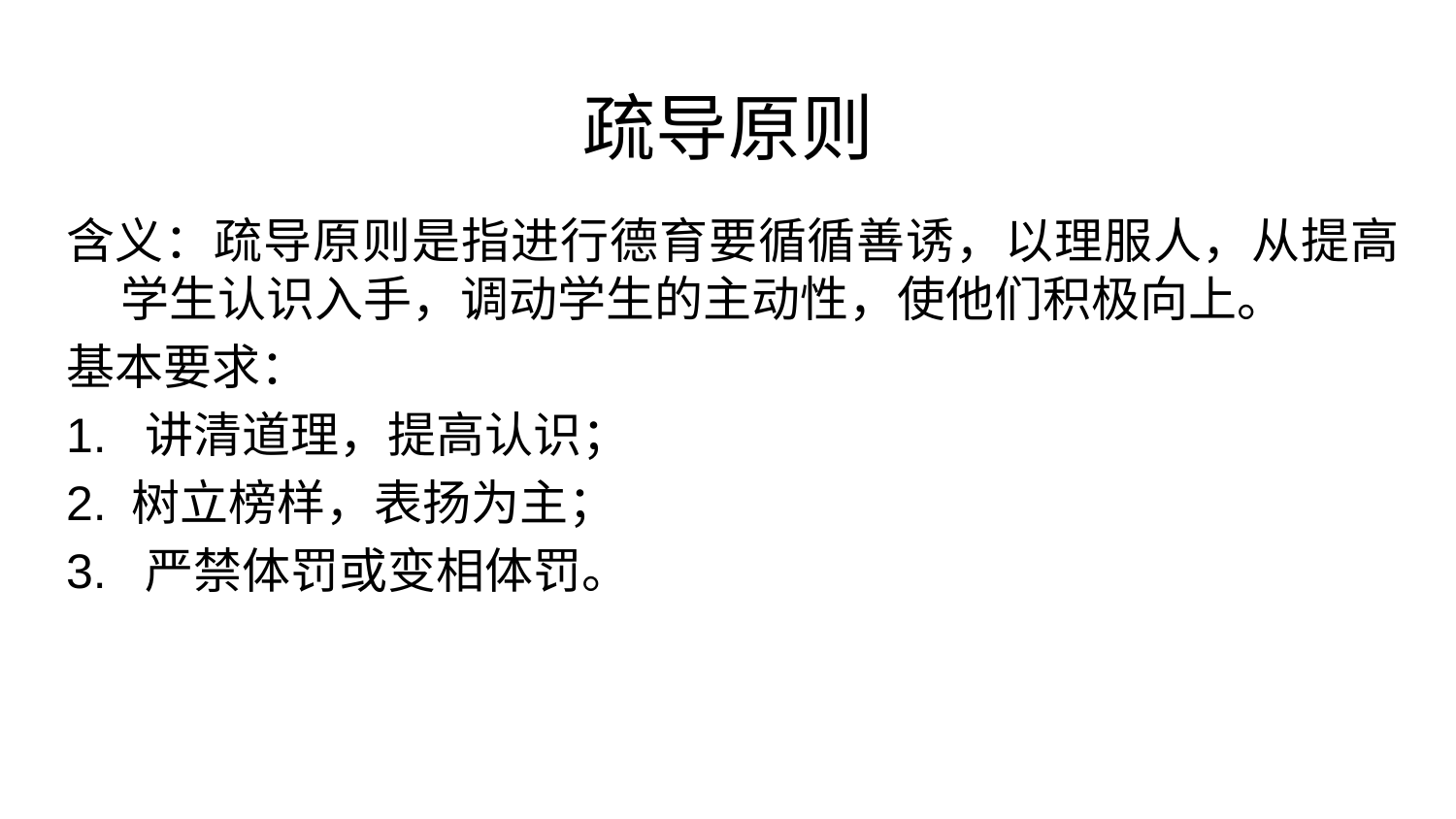

# 疏导原则
含义：疏导原则是指进行德育要循循善诱，以理服人，从提高学生认识入手，调动学生的主动性，使他们积极向上。
基本要求：
1.  讲清道理，提高认识；
2. 树立榜样，表扬为主；
3.  严禁体罚或变相体罚。